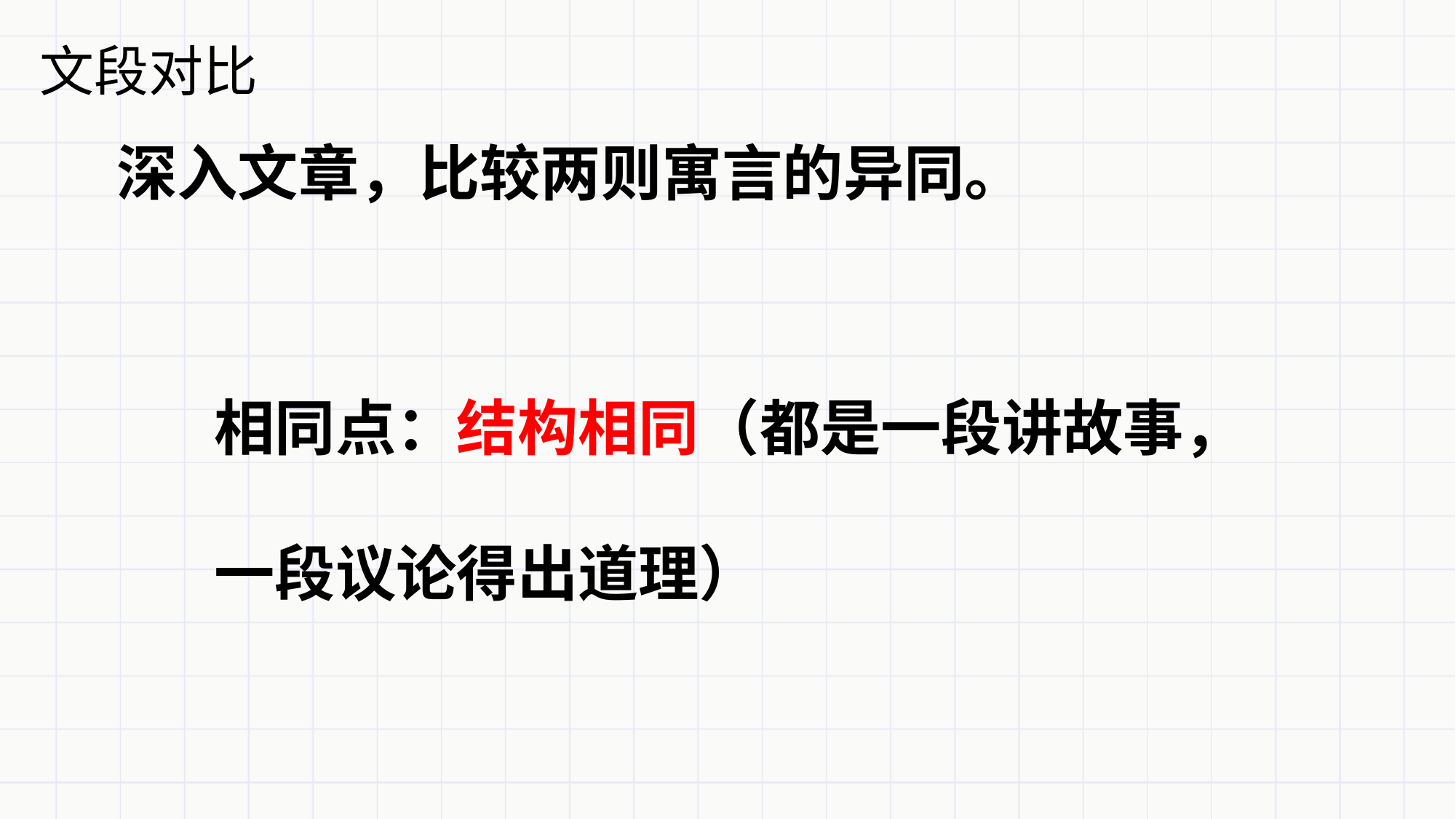

文段对比
深入文章，比较两则寓言的异同。
相同点：结构相同（都是一段讲故事，一段议论得出道理）